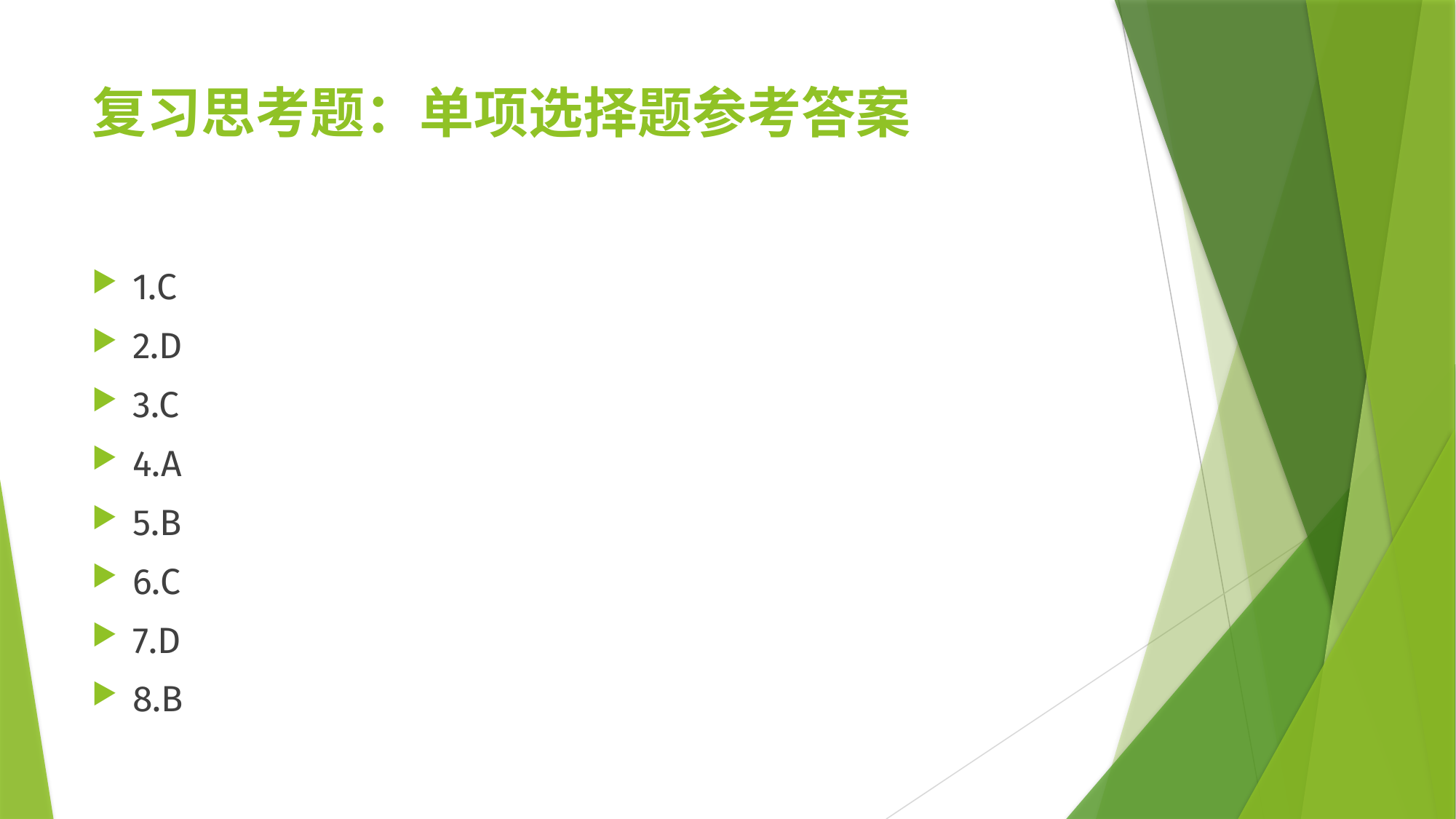

# 复习思考题：单项选择题参考答案
1.C
2.D
3.C
4.A
5.B
6.C
7.D
8.B